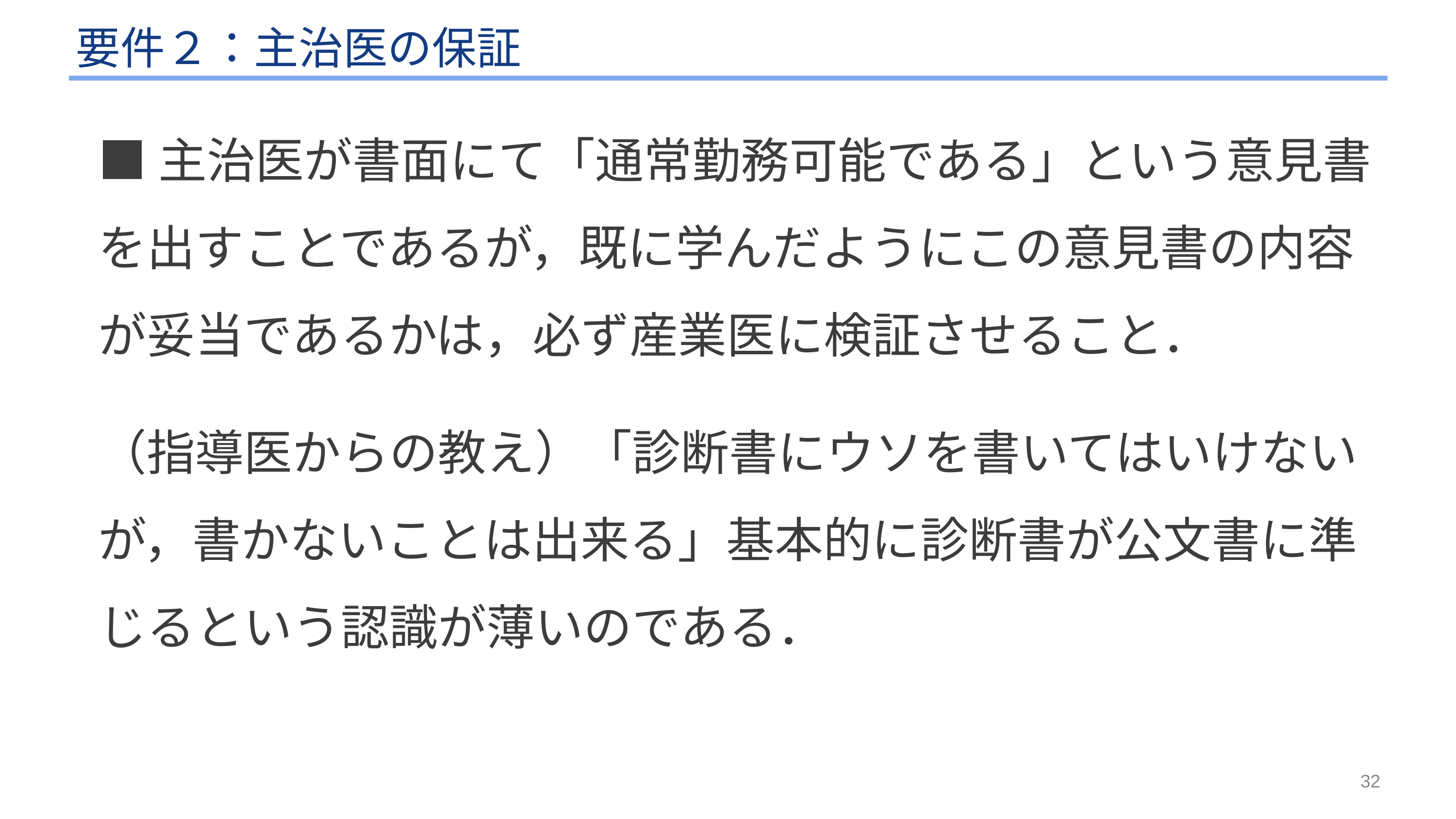

# 要件２：主治医の保証
■主治医が書面にて「通常勤務可能である」という意見書を出すことであるが，既に学んだようにこの意見書の内容が妥当であるかは，必ず産業医に検証させること．
（指導医からの教え）「診断書にウソを書いてはいけないが，書かないことは出来る」基本的に診断書が公文書に準じるという認識が薄いのである．
32